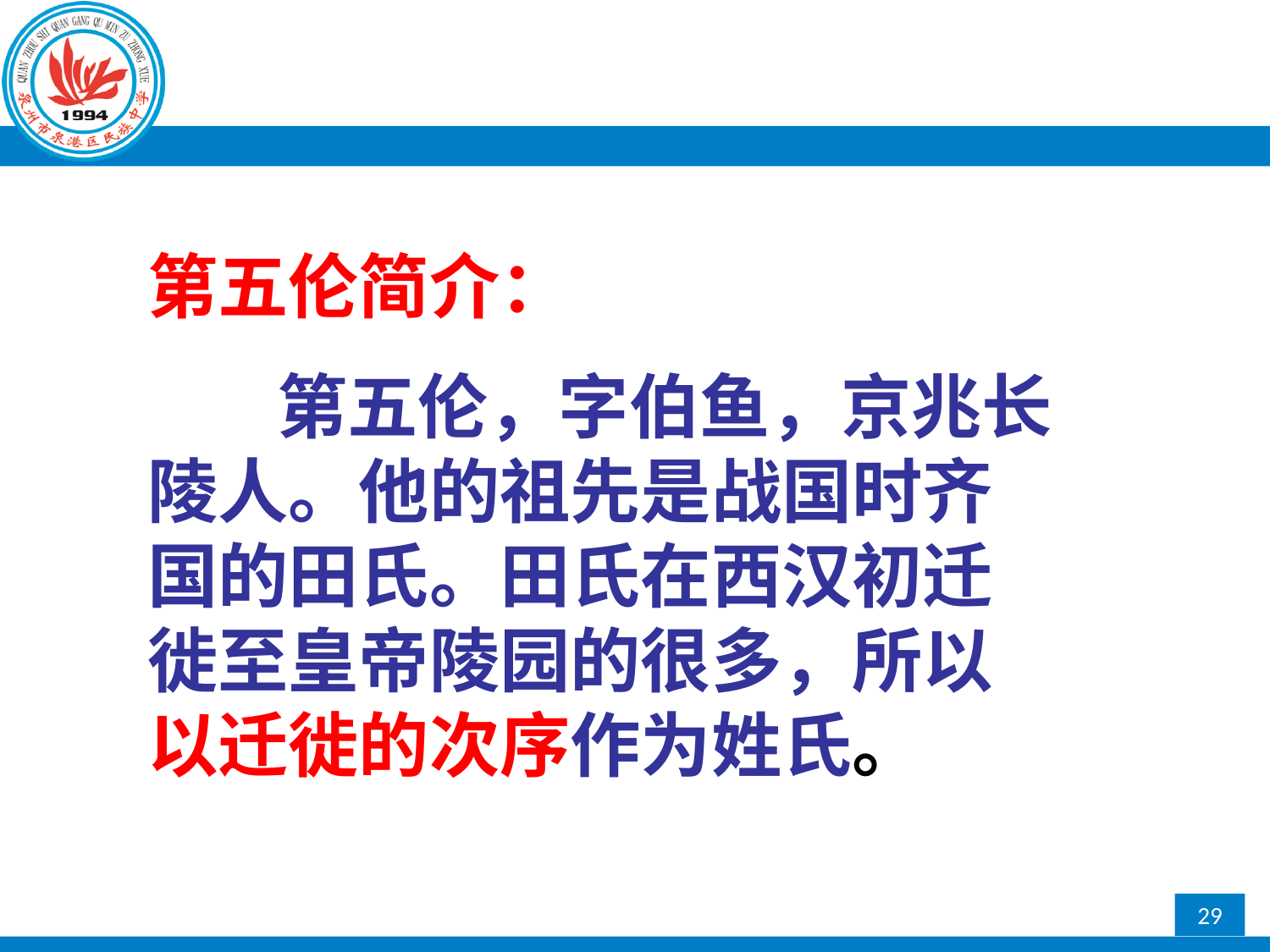

第五伦简介：
       第五伦，字伯鱼，京兆长陵人。他的祖先是战国时齐国的田氏。田氏在西汉初迁徙至皇帝陵园的很多，所以以迁徙的次序作为姓氏。